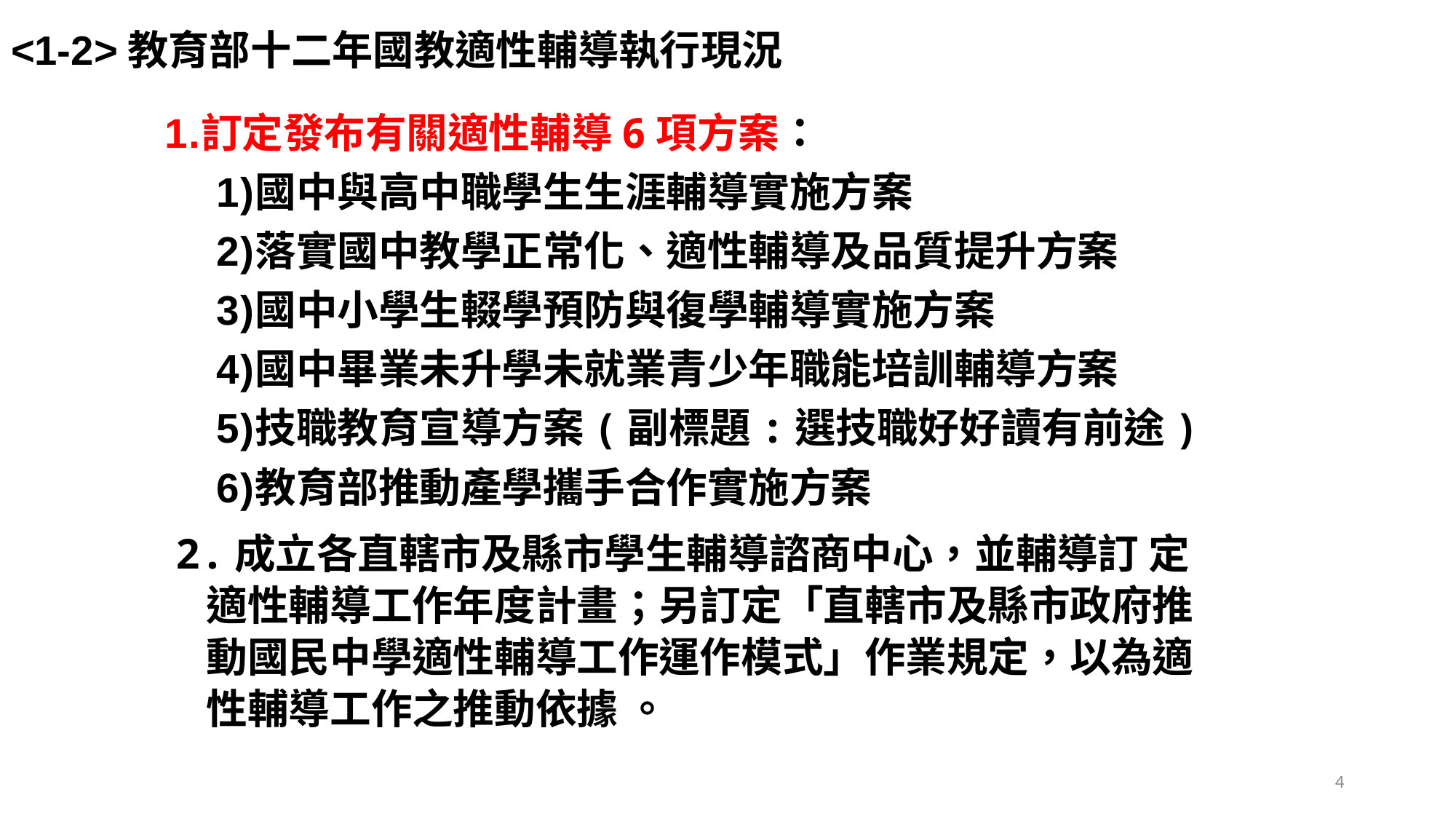

# <1-2>教育部十二年國教適性輔導執行現況
訂定發布有關適性輔導6項方案：
國中與高中職學生生涯輔導實施方案
落實國中教學正常化、適性輔導及品質提升方案
國中小學生輟學預防與復學輔導實施方案
國中畢業未升學未就業青少年職能培訓輔導方案
技職教育宣導方案(副標題:選技職好好讀有前途)
教育部推動產學攜手合作實施方案
2.成立各直轄市及縣市學生輔導諮商中心，並輔導訂 定適性輔導工作年度計畫；另訂定「直轄市及縣市政府推動國民中學適性輔導工作運作模式」作業規定，以為適性輔導工作之推動依據 。

4